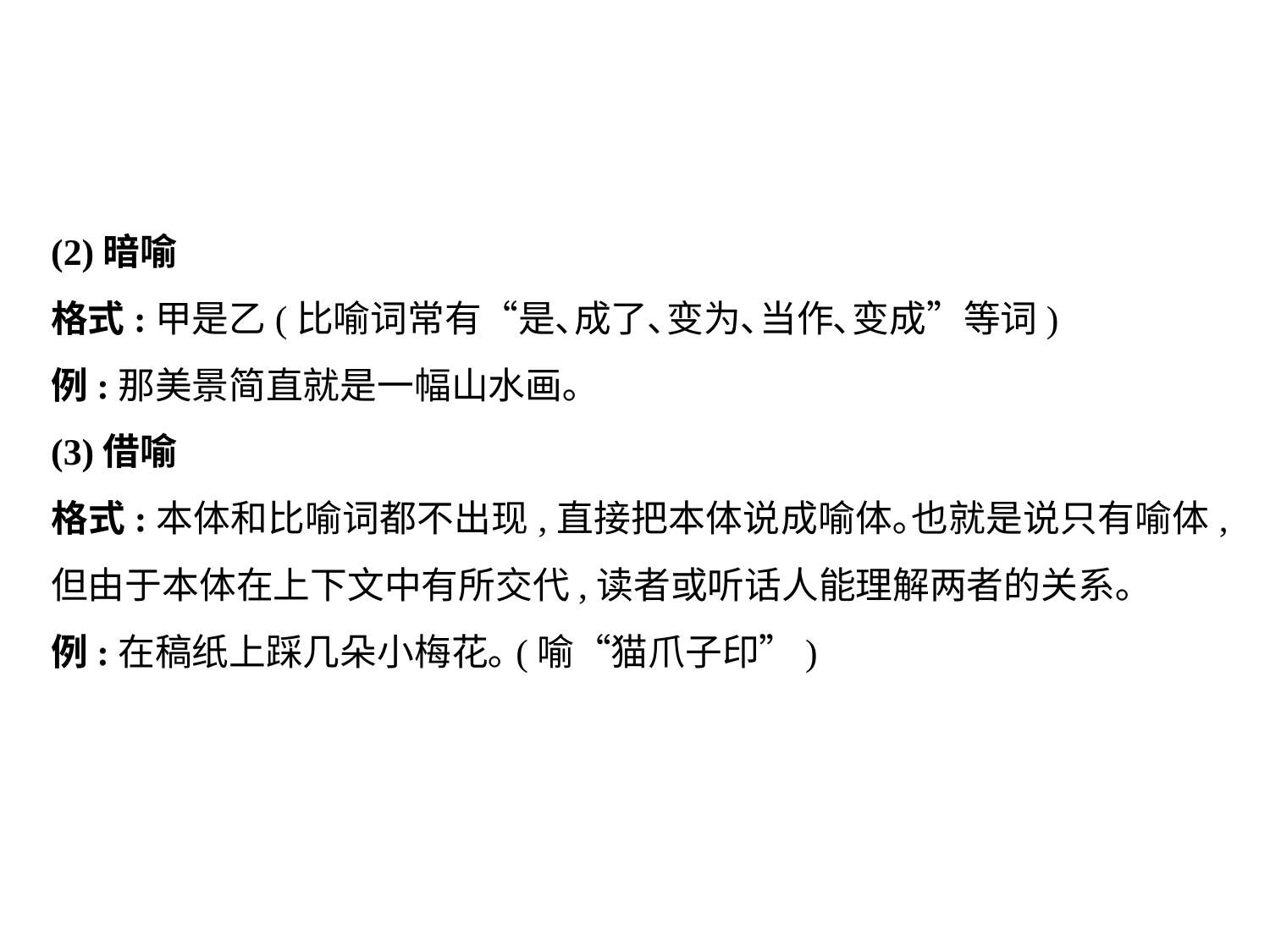

(2)暗喻
格式:甲是乙(比喻词常有“是､成了､变为､当作､变成”等词)
例:那美景简直就是一幅山水画｡
(3)借喻
格式:本体和比喻词都不出现,直接把本体说成喻体｡也就是说只有喻体,但由于本体在上下文中有所交代,读者或听话人能理解两者的关系｡
例:在稿纸上踩几朵小梅花｡(喻“猫爪子印”)